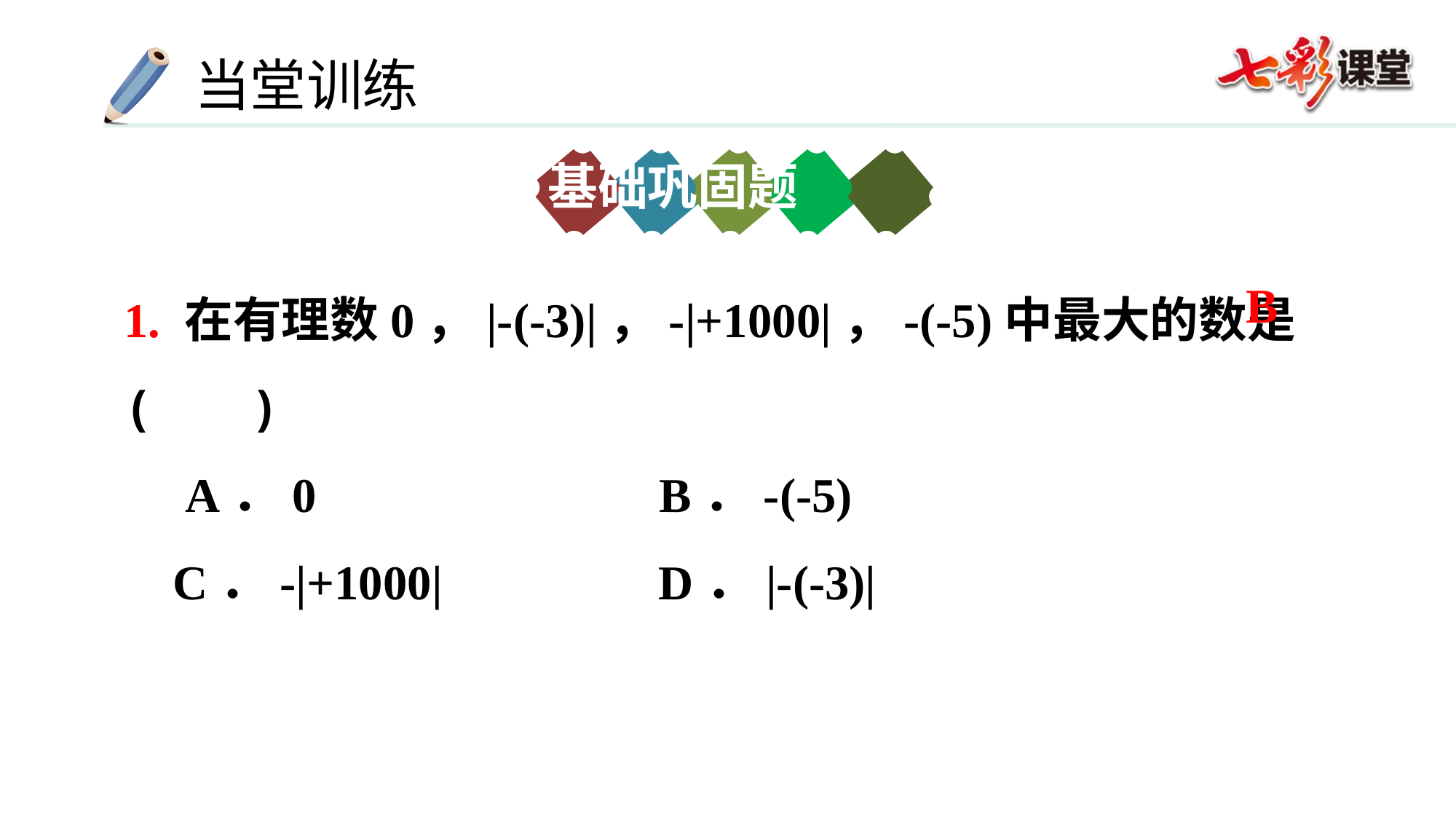

基础巩固题

1. 在有理数0，|-(-3)|，-|+1000|，-(-5)中最大的数是(        )
     A．0	                          B．-(-5)
    C．-|+1000|	                 D．|-(-3)|
B